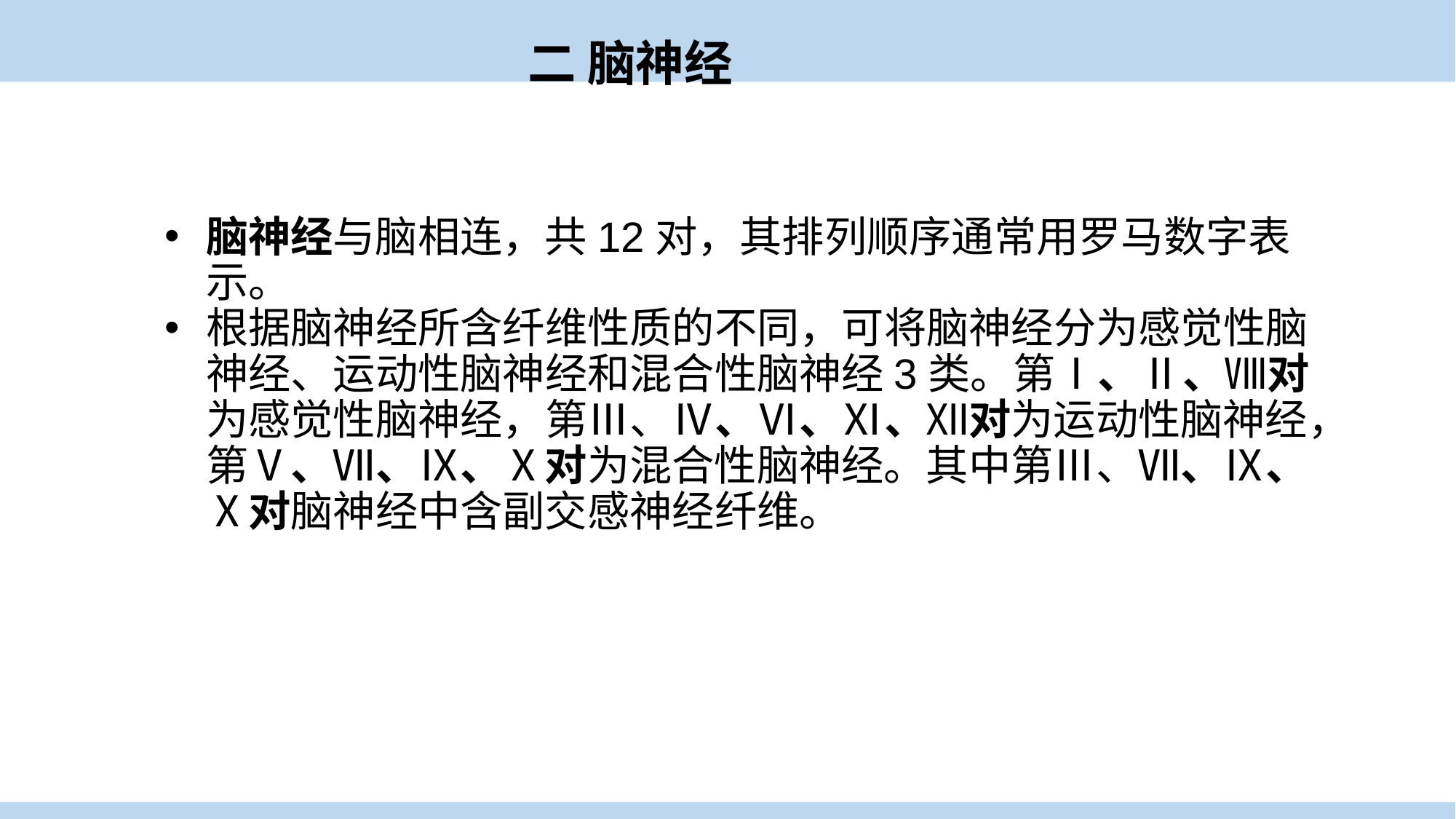

二 脑神经
脑神经与脑相连，共12对，其排列顺序通常用罗马数字表示。
根据脑神经所含纤维性质的不同，可将脑神经分为感觉性脑神经、运动性脑神经和混合性脑神经3类。第Ⅰ、Ⅱ、Ⅷ对为感觉性脑神经，第Ⅲ、Ⅳ、Ⅵ、Ⅺ、Ⅻ对为运动性脑神经，第Ⅴ、Ⅶ、Ⅸ、Ⅹ对为混合性脑神经。其中第Ⅲ、Ⅶ、Ⅸ、Ⅹ对脑神经中含副交感神经纤维。